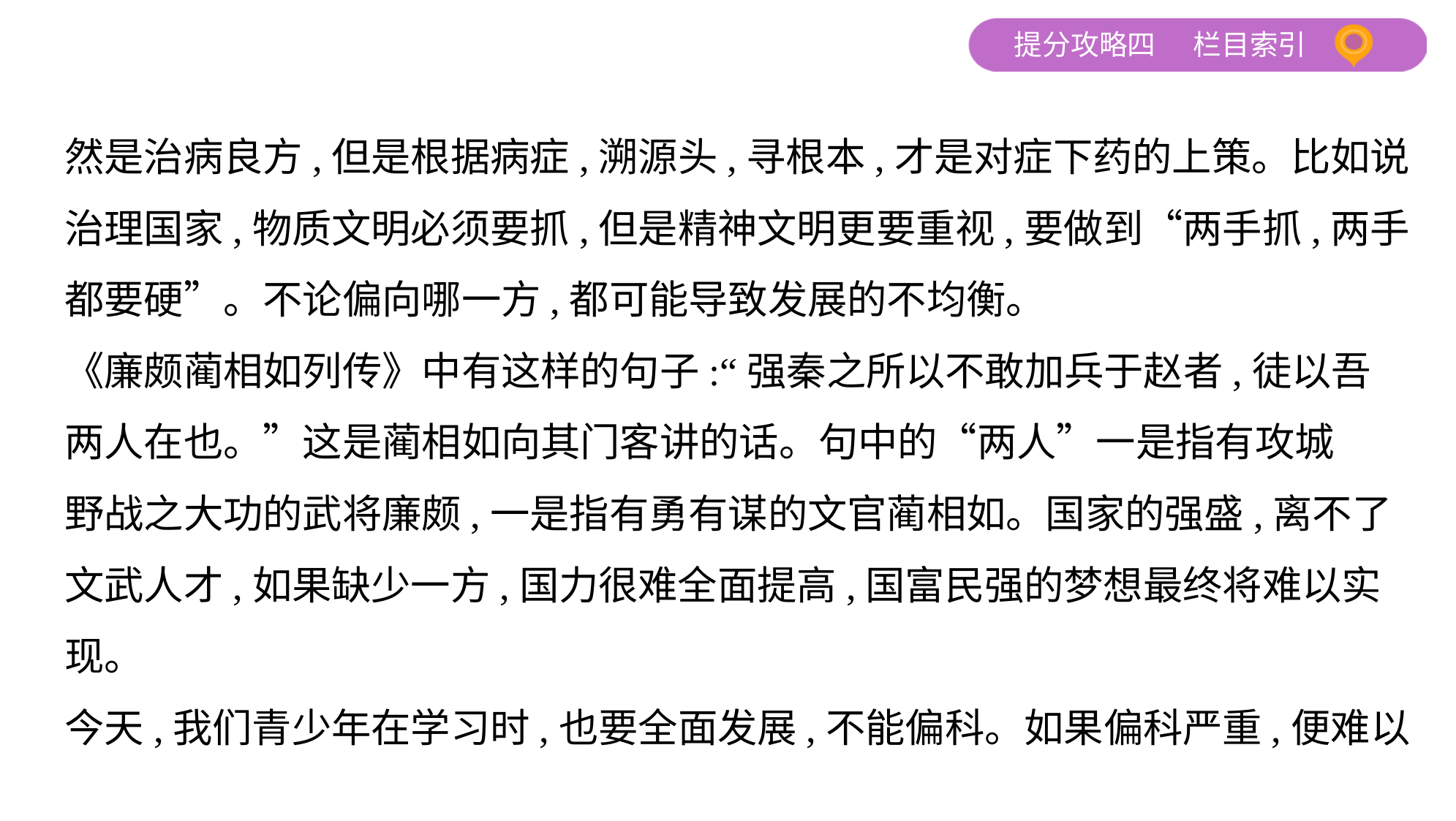

然是治病良方,但是根据病症,溯源头,寻根本,才是对症下药的上策。比如说
治理国家,物质文明必须要抓,但是精神文明更要重视,要做到“两手抓,两手
都要硬”。不论偏向哪一方,都可能导致发展的不均衡。
《廉颇蔺相如列传》中有这样的句子:“强秦之所以不敢加兵于赵者,徒以吾
两人在也。”这是蔺相如向其门客讲的话。句中的“两人”一是指有攻城
野战之大功的武将廉颇,一是指有勇有谋的文官蔺相如。国家的强盛,离不了
文武人才,如果缺少一方,国力很难全面提高,国富民强的梦想最终将难以实
现。
今天,我们青少年在学习时,也要全面发展,不能偏科。如果偏科严重,便难以